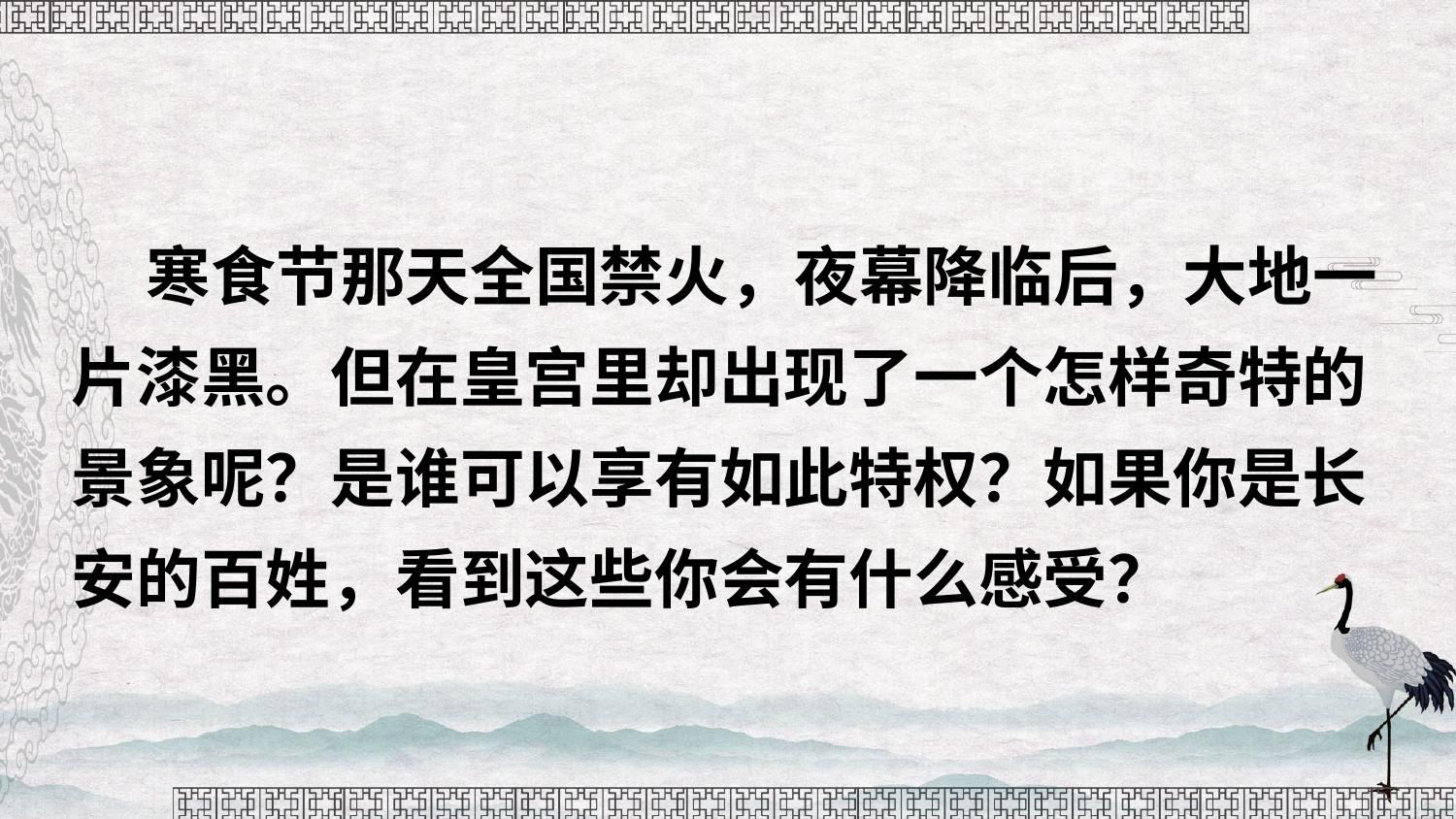

寒食节那天全国禁火，夜幕降临后，大地一片漆黑。但在皇宫里却出现了一个怎样奇特的景象呢？是谁可以享有如此特权？如果你是长安的百姓，看到这些你会有什么感受？